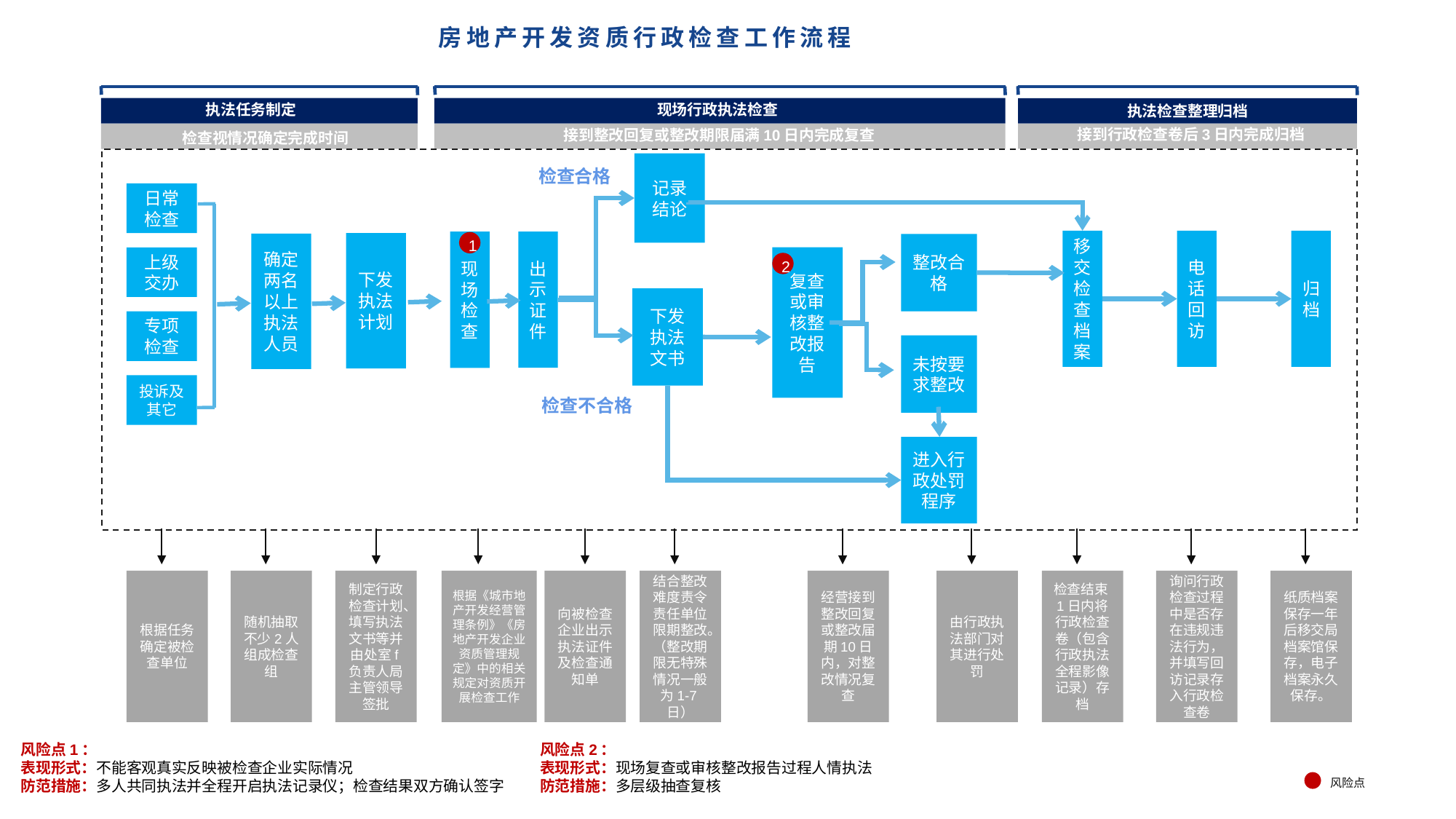

# 房地产开发资质行政检查工作流程
执法任务制定
现场行政执法检查
执法检查整理归档

接到行政检查卷后3日内完成归档
接到整改回复或整改期限届满10日内完成复查
检查视情况确定完成时间

记录结论
检查合格
日常检查
上级交办
专项检查
投诉及其它
1

移交检查档案
电话回访
归档
出示证件
现场检查
下发执法计划
确定两名以上执法人员
整改合格
复查或审核整改报告
2

下发执法文书
未按要求整改
检查不合格
进入行政处罚程序
根据任务确定被检查单位
随机抽取不少2人组成检查组
制定行政检查计划、填写执法文书等并由处室f负责人局主管领导签批
根据《城市地产开发经营管理条例》《房地产开发企业资质管理规定》中的相关规定对资质开展检查工作
向被检查企业出示执法证件及检查通知单
结合整改难度责令责任单位限期整改。（整改期限无特殊情况一般为1-7日）
经营接到整改回复或整改届期10日内，对整改情况复查
由行政执法部门对其进行处罚
检查结束1日内将行政检查卷（包含行政执法全程影像记录）存档
询问行政检查过程中是否存在违规违法行为，并填写回访记录存入行政检查卷
纸质档案保存一年后移交局档案馆保存，电子档案永久保存。
风险点1：
表现形式：不能客观真实反映被检查企业实际情况
防范措施：多人共同执法并全程开启执法记录仪；检查结果双方确认签字
风险点2：
表现形式：现场复查或审核整改报告过程人情执法
防范措施：多层级抽查复核
风险点